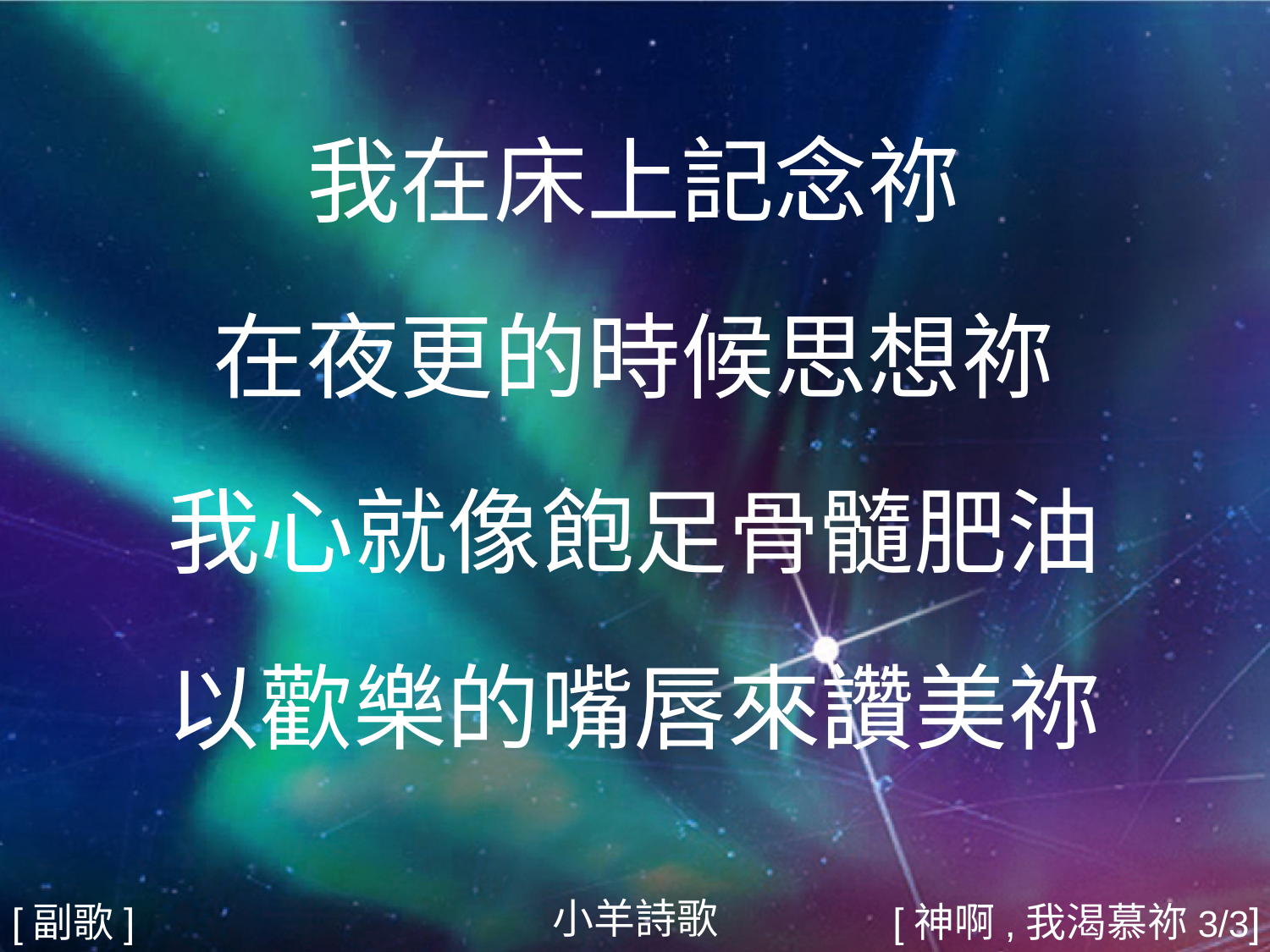

我在床上記念祢

在夜更的時候思想祢

我心就像飽足⻣髓肥油

以歡樂的嘴唇來讚美祢
#

小羊詩歌
[副歌]
[神啊,我渴慕祢3/3]